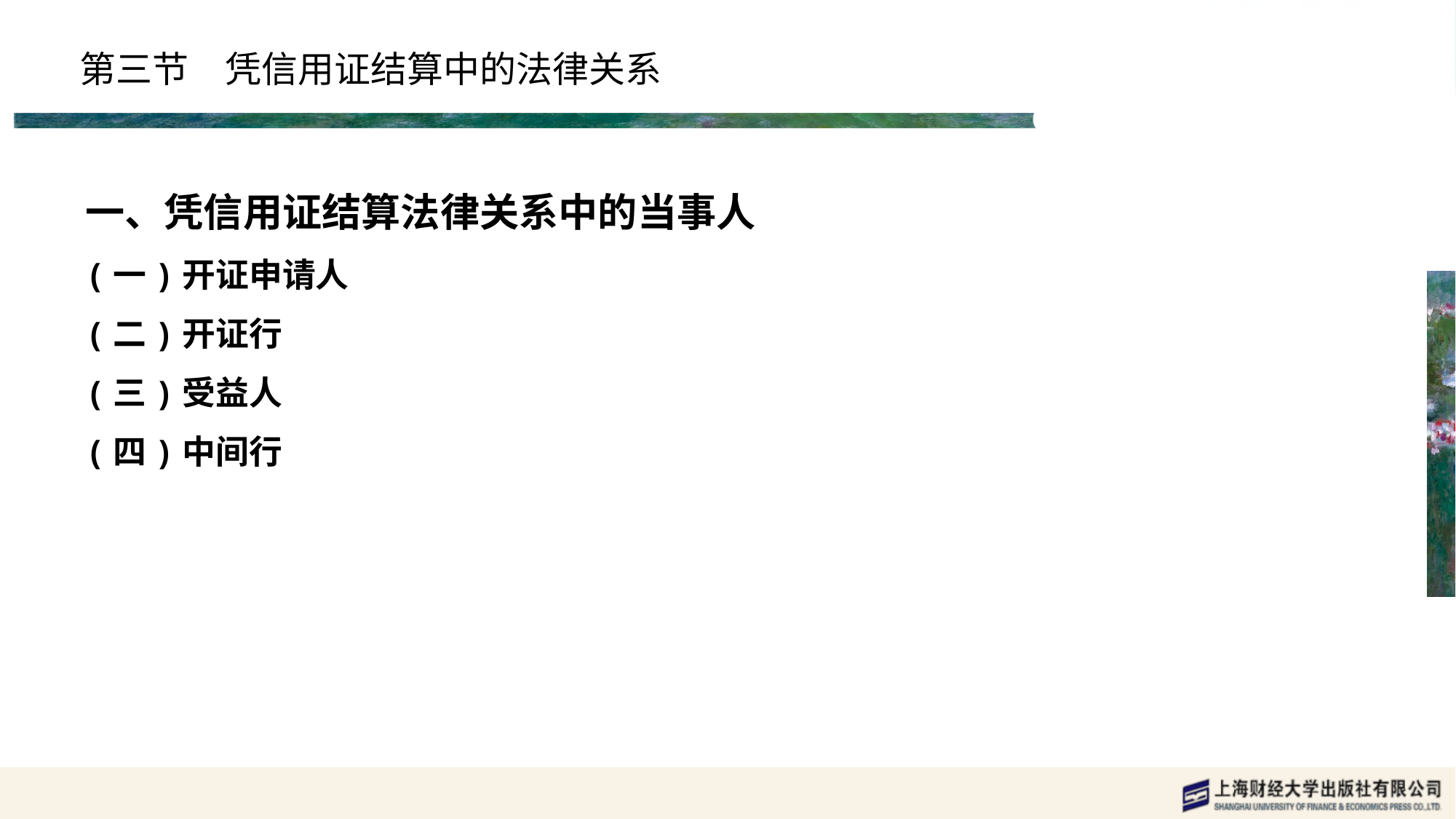

# 第三节　凭信用证结算中的法律关系
一、凭信用证结算法律关系中的当事人
(一)开证申请人
(二)开证行
(三)受益人
(四)中间行